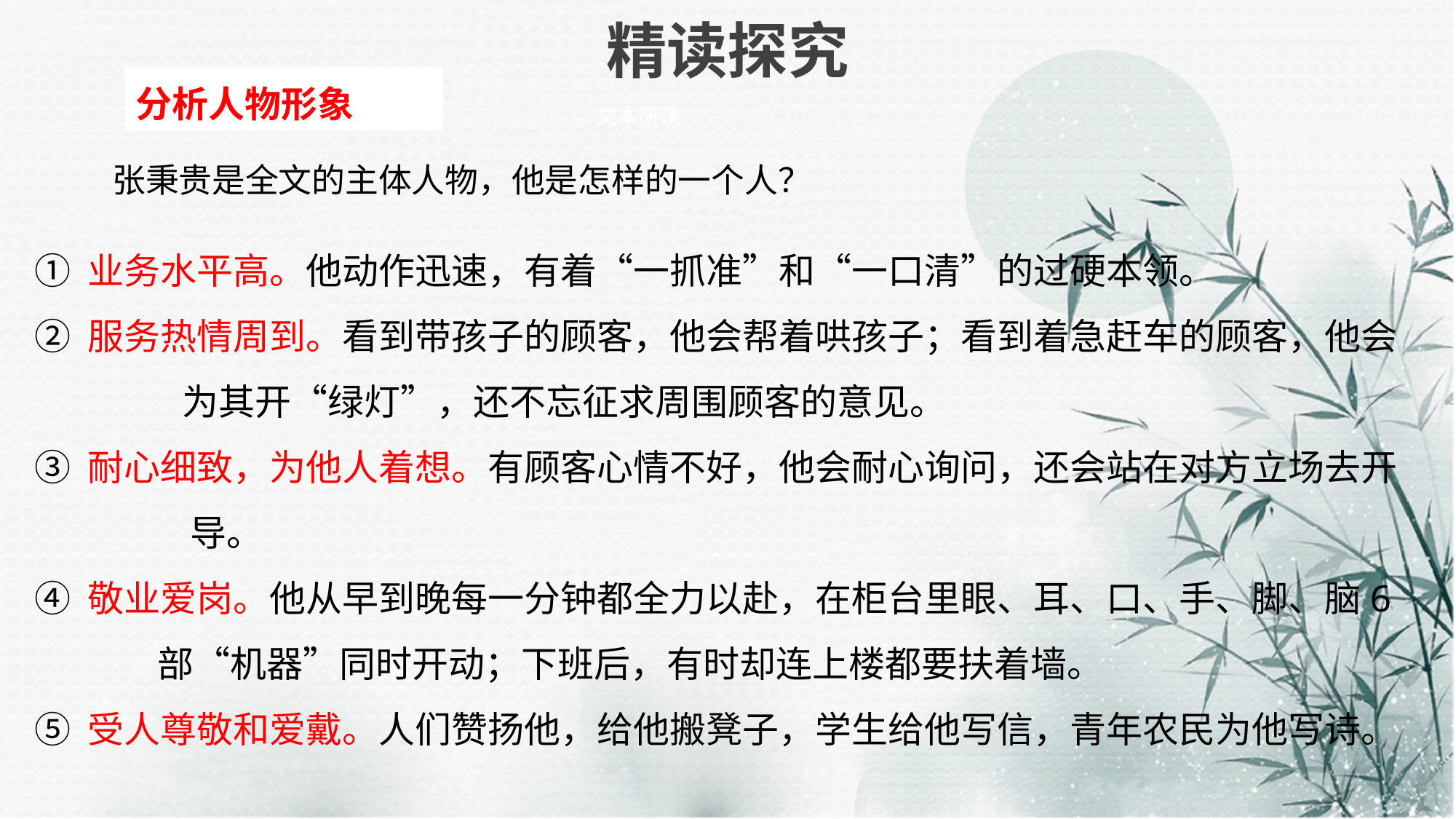

# 精读探究
分析人物形象
文本研读
张秉贵是全文的主体人物，他是怎样的一个人？
① 业务水平高。他动作迅速，有着“一抓准”和“一口清”的过硬本领。
② 服务热情周到。看到带孩子的顾客，他会帮着哄孩子；看到着急赶车的顾客，他会
                 为其开“绿灯”，还不忘征求周围顾客的意见。
③ 耐心细致，为他人着想。有顾客心情不好，他会耐心询问，还会站在对方立场去开
                  导。
④ 敬业爱岗。他从早到晚每一分钟都全力以赴，在柜台里眼、耳、口、手、脚、脑6
              部“机器”同时开动；下班后，有时却连上楼都要扶着墙。
⑤ 受人尊敬和爱戴。人们赞扬他，给他搬凳子，学生给他写信，青年农民为他写诗。